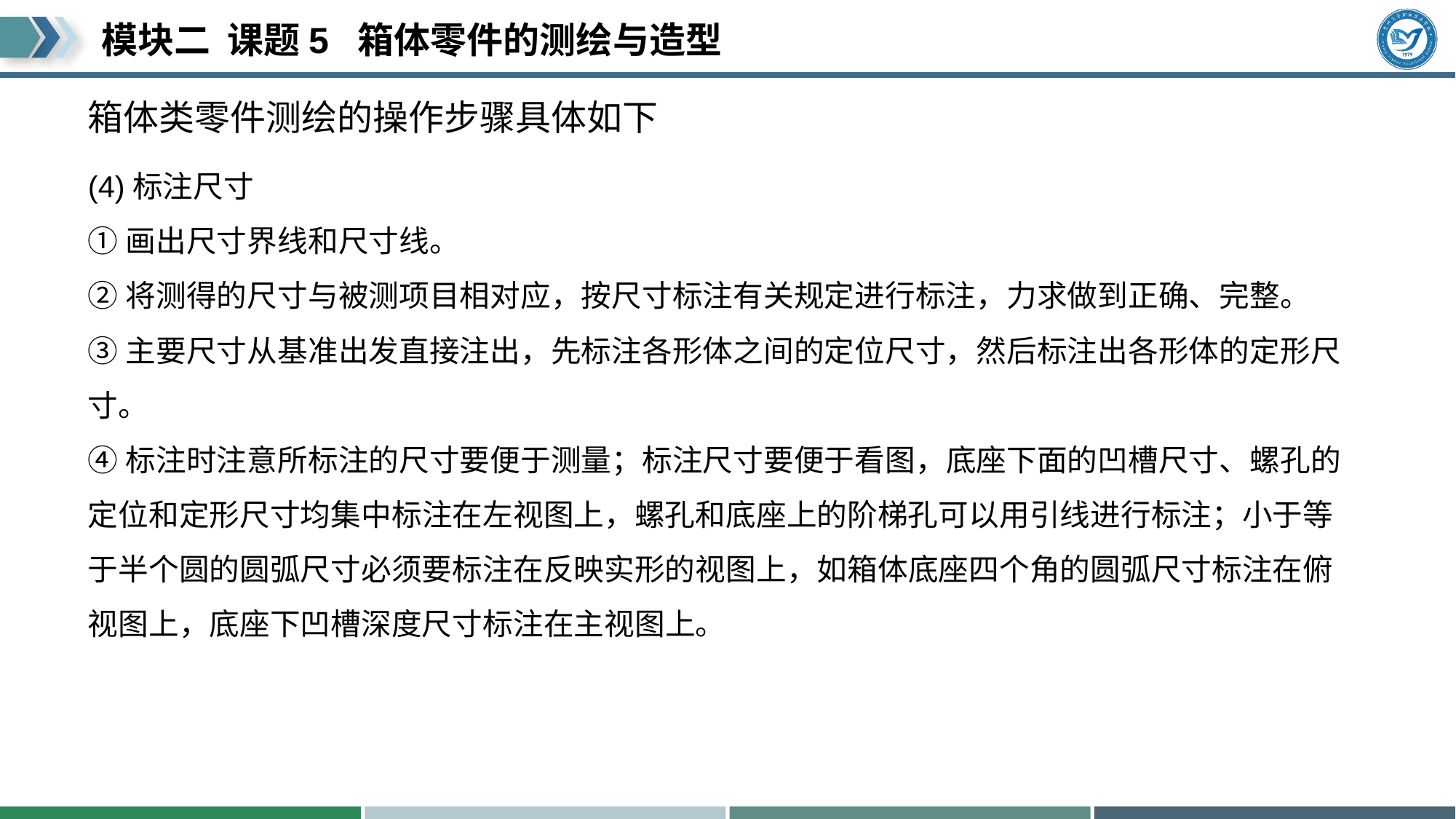

# 箱体类零件测绘的操作步骤具体如下
(4)标注尺寸
①画出尺寸界线和尺寸线。
②将测得的尺寸与被测项目相对应，按尺寸标注有关规定进行标注，力求做到正确、完整。
③主要尺寸从基准出发直接注出，先标注各形体之间的定位尺寸，然后标注出各形体的定形尺寸。
④标注时注意所标注的尺寸要便于测量；标注尺寸要便于看图，底座下面的凹槽尺寸、螺孔的定位和定形尺寸均集中标注在左视图上，螺孔和底座上的阶梯孔可以用引线进行标注；小于等于半个圆的圆弧尺寸必须要标注在反映实形的视图上，如箱体底座四个角的圆弧尺寸标注在俯视图上，底座下凹槽深度尺寸标注在主视图上。